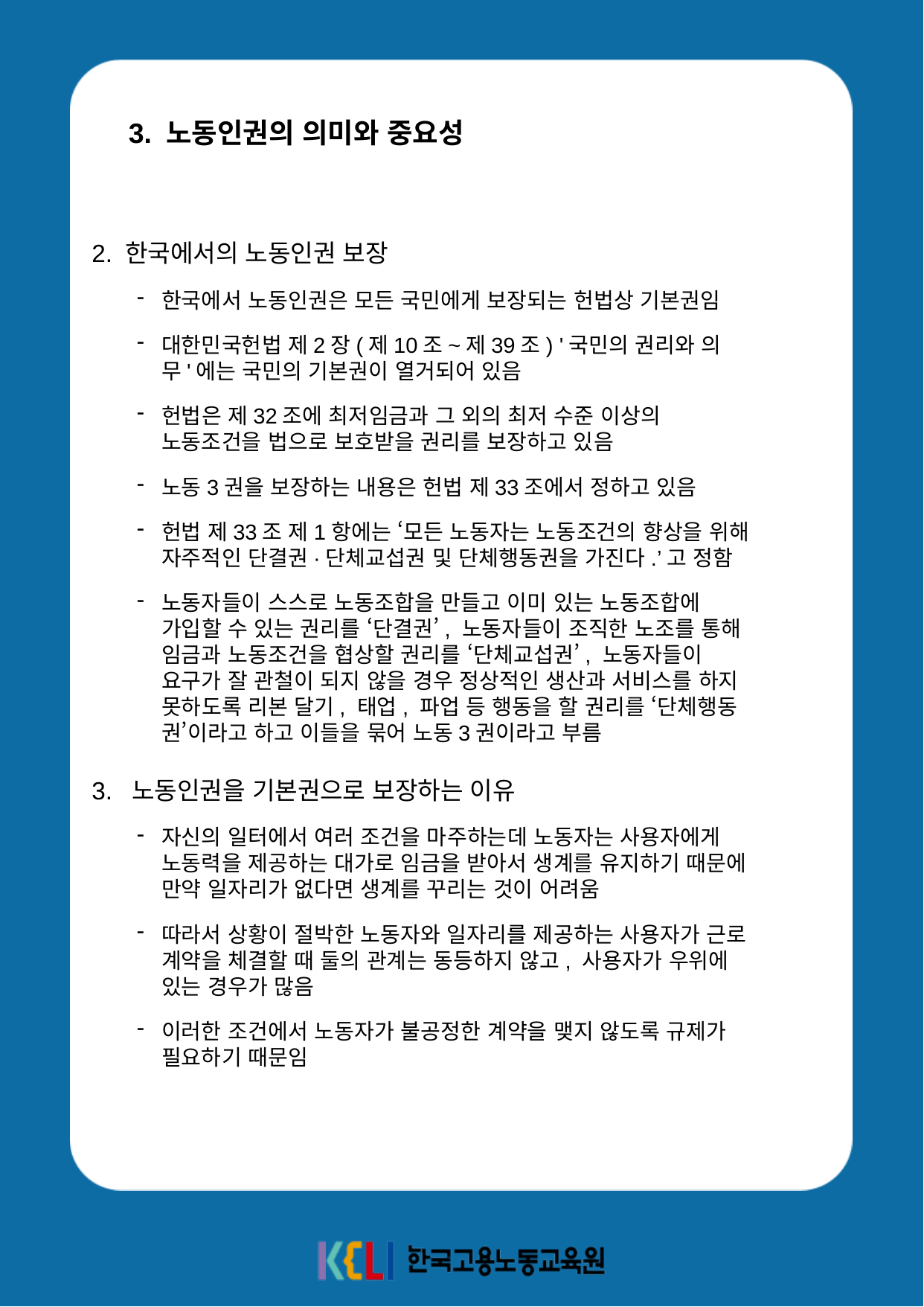

3. 노동인권의 의미와 중요성
2. 한국에서의 노동인권 보장
한국에서 노동인권은 모든 국민에게 보장되는 헌법상 기본권임
대한민국헌법 제2장(제10조~제39조) '국민의 권리와 의무'에는 국민의 기본권이 열거되어 있음
헌법은 제32조에 최저임금과 그 외의 최저 수준 이상의 노동조건을 법으로 보호받을 권리를 보장하고 있음
노동3권을 보장하는 내용은 헌법 제33조에서 정하고 있음
헌법 제33조 제1항에는 ‘모든 노동자는 노동조건의 향상을 위해 자주적인 단결권·단체교섭권 및 단체행동권을 가진다.’고 정함
노동자들이 스스로 노동조합을 만들고 이미 있는 노동조합에 가입할 수 있는 권리를 ‘단결권’, 노동자들이 조직한 노조를 통해 임금과 노동조건을 협상할 권리를 ‘단체교섭권’, 노동자들이 요구가 잘 관철이 되지 않을 경우 정상적인 생산과 서비스를 하지 못하도록 리본 달기, 태업, 파업 등 행동을 할 권리를 ‘단체행동권’이라고 하고 이들을 묶어 노동3권이라고 부름
3.  노동인권을 기본권으로 보장하는 이유
자신의 일터에서 여러 조건을 마주하는데 노동자는 사용자에게 노동력을 제공하는 대가로 임금을 받아서 생계를 유지하기 때문에 만약 일자리가 없다면 생계를 꾸리는 것이 어려움
따라서 상황이 절박한 노동자와 일자리를 제공하는 사용자가 근로 계약을 체결할 때 둘의 관계는 동등하지 않고, 사용자가 우위에 있는 경우가 많음
이러한 조건에서 노동자가 불공정한 계약을 맺지 않도록 규제가 필요하기 때문임